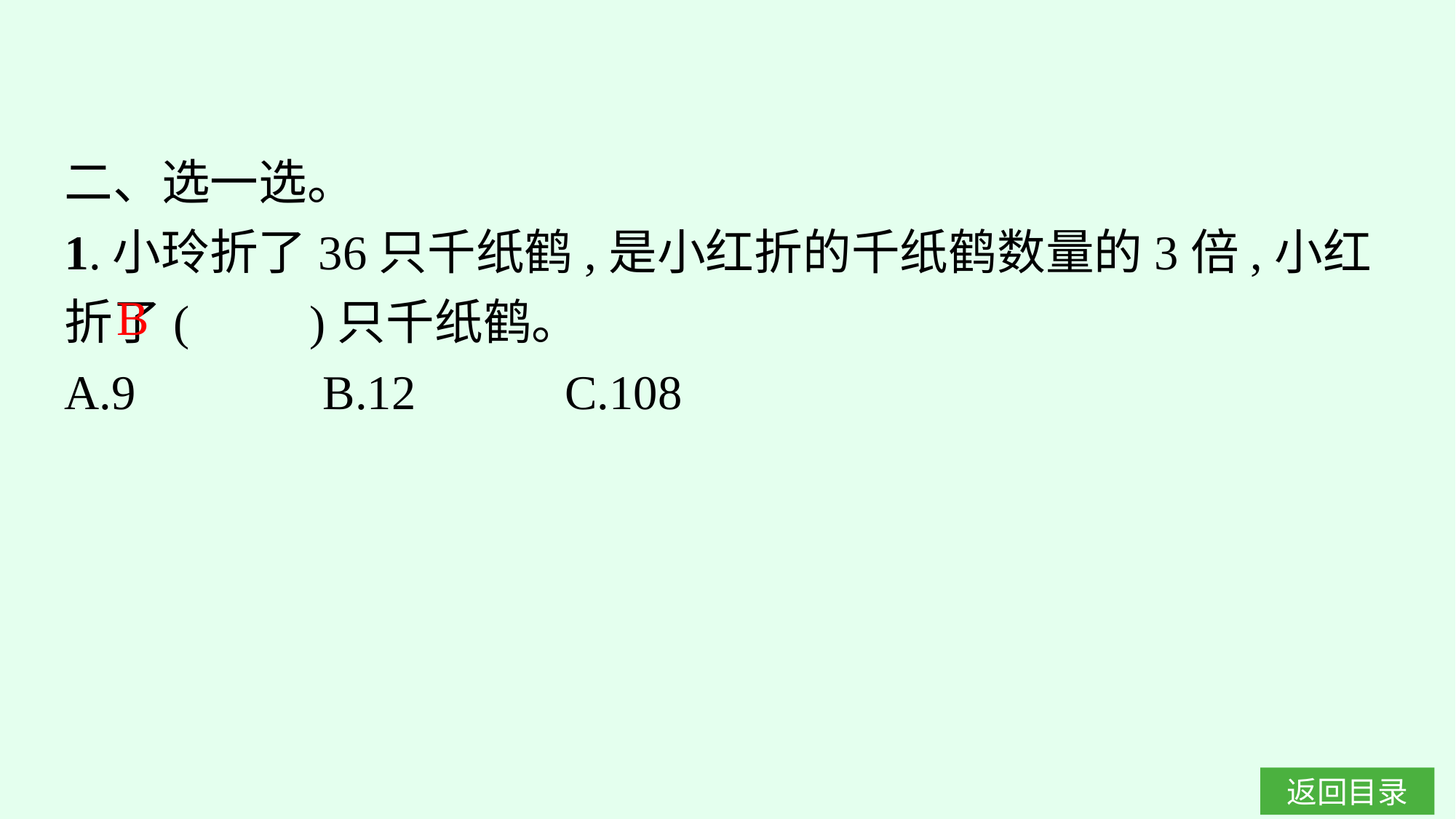

二、选一选。
1.小玲折了36只千纸鹤,是小红折的千纸鹤数量的3倍,小红折了(　　)只千纸鹤。
A.9		B.12		C.108
B